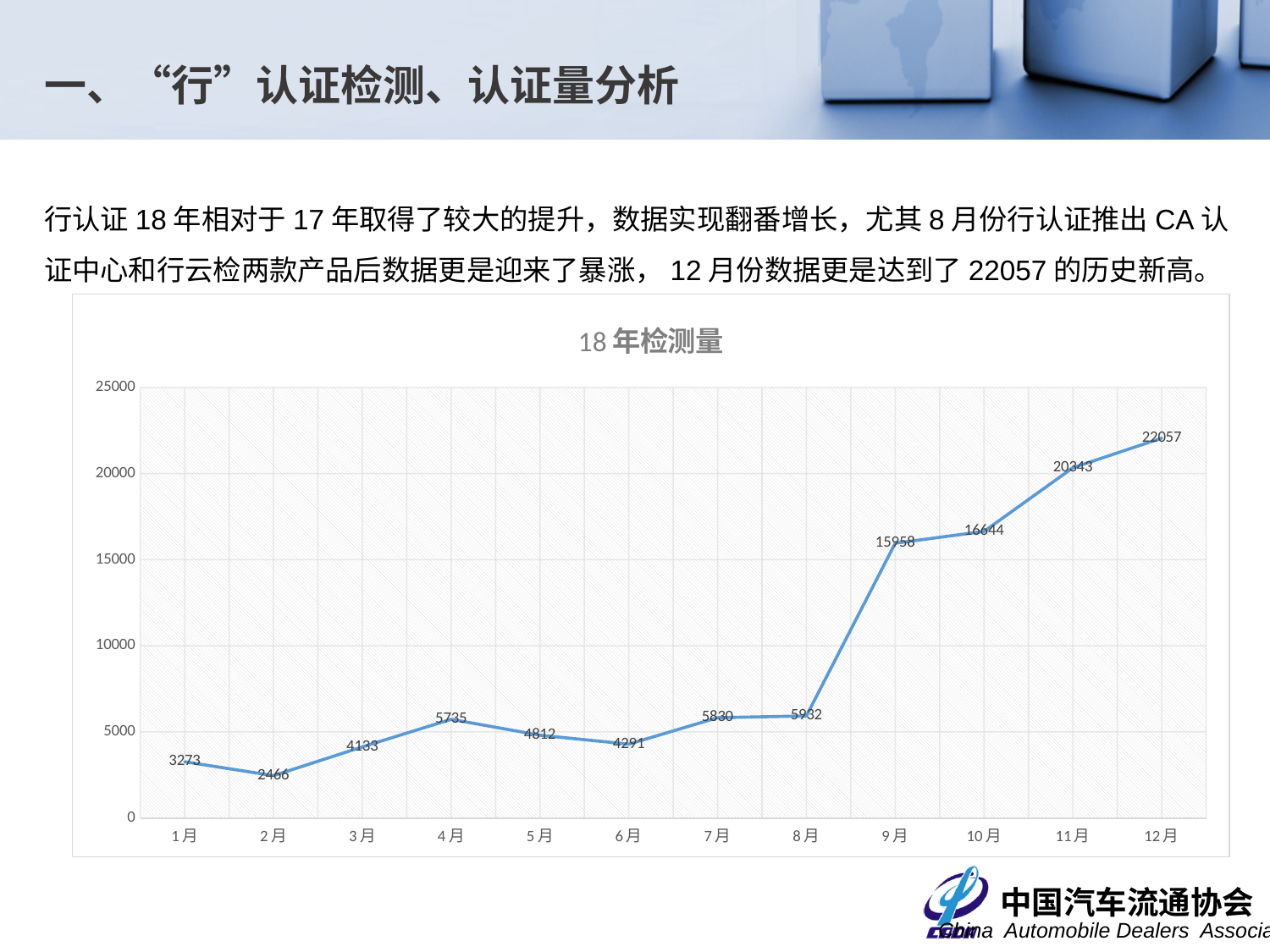

一、“行”认证检测、认证量分析
行认证18年相对于17年取得了较大的提升，数据实现翻番增长，尤其8月份行认证推出CA认证中心和行云检两款产品后数据更是迎来了暴涨，12月份数据更是达到了22057的历史新高。

### Chart: 18年检测量

| Category | 检测量 |
|---|---|
| 1月 | 3273.0 |
| 2月 | 2466.0 |
| 3月 | 4133.0 |
| 4月 | 5735.0 |
| 5月 | 4812.0 |
| 6月 | 4291.0 |
| 7月 | 5830.0 |
| 8月 | 5932.0 |
| 9月 | 15958.0 |
| 10月 | 16644.0 |
| 11月 | 20343.0 |
| 12月 | 22057.0 |